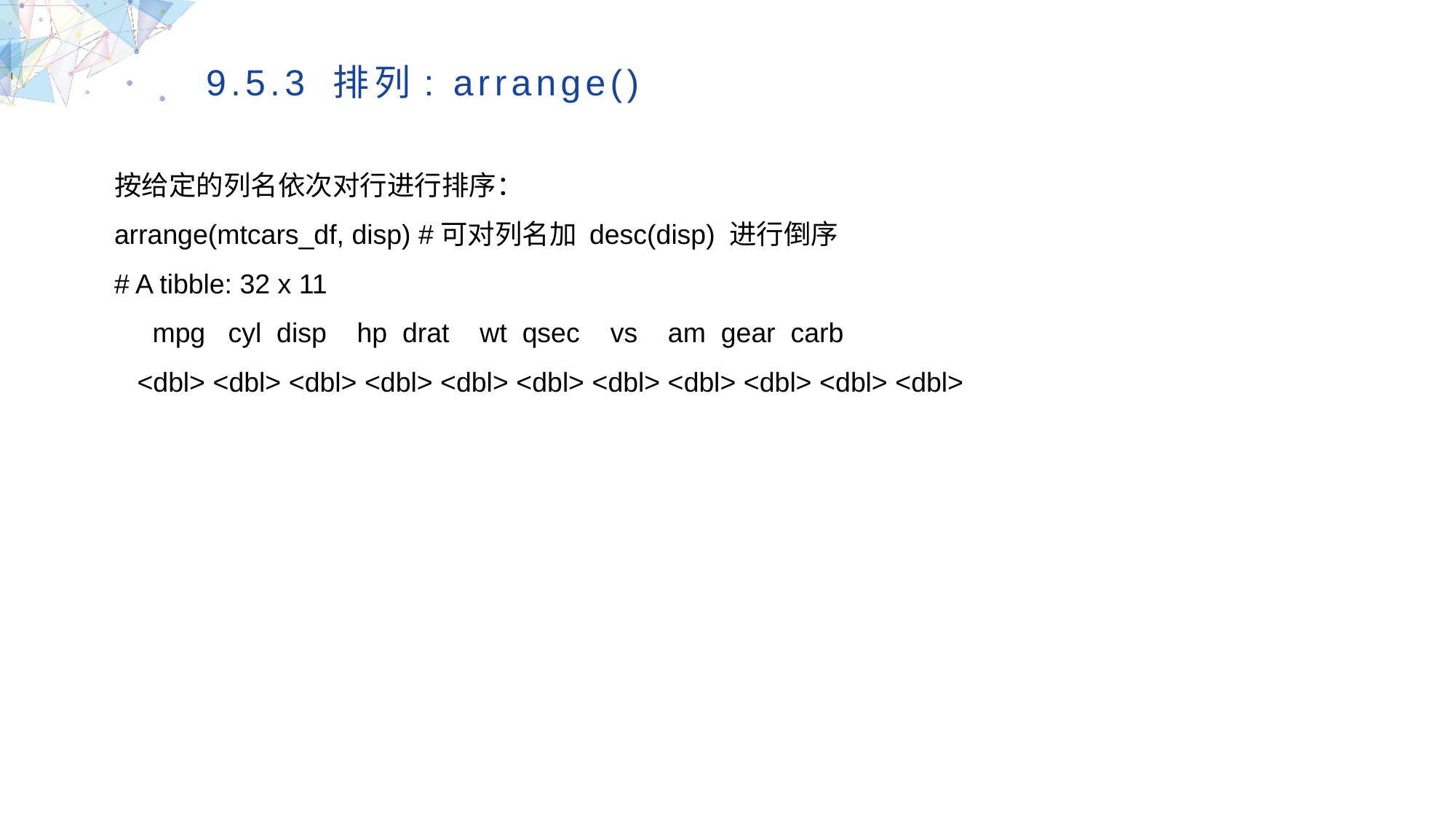

9.5.3 排列: arrange()
按给定的列名依次对行进行排序：
arrange(mtcars_df, disp) #可对列名加 desc(disp) 进行倒序
# A tibble: 32 x 11
     mpg   cyl  disp    hp  drat    wt  qsec    vs    am  gear  carb
   <dbl> <dbl> <dbl> <dbl> <dbl> <dbl> <dbl> <dbl> <dbl> <dbl> <dbl>
MULTIPURPOSE PRESENTATION TEMPLATE | UNIQUE DESIGN
Welcome Message
Please replace text, click add relevant headline, modify the text content, also can copy your content to this directly. Please replace text, click add relevant headline, modify the text content, also can copy your content to this directly.